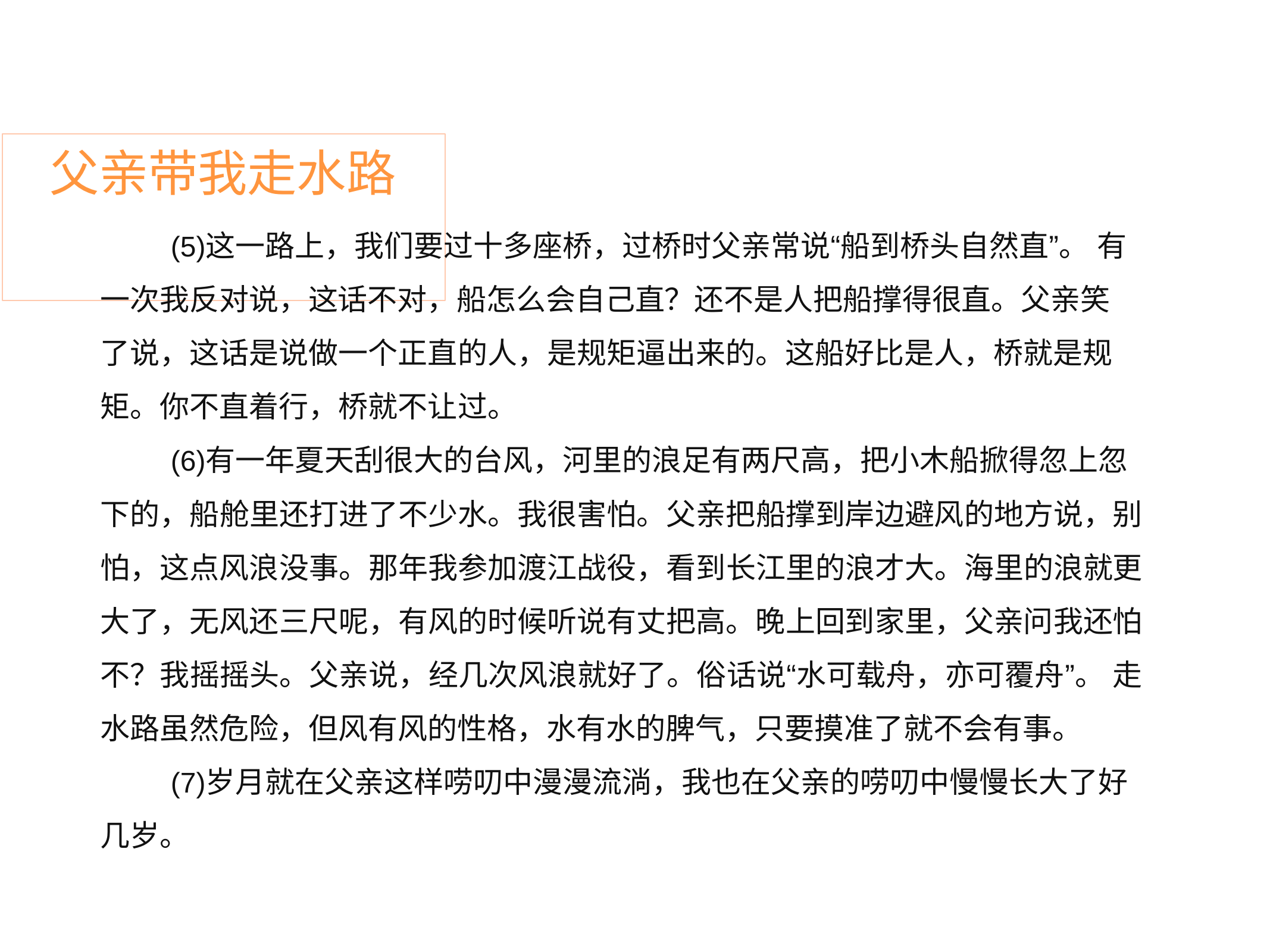

# 父亲带我走水路
这一路上，我们要过十多座桥，过桥时父亲常说“船到桥头自然直”。 有一次我反对说，这话不对，船怎么会自己直？还不是人把船撑得很直。父亲笑 了说，这话是说做一个正直的人，是规矩逼出来的。这船好比是人，桥就是规 矩。你不直着行，桥就不让过。
有一年夏天刮很大的台风，河里的浪足有两尺高，把小木船掀得忽上忽
下的，船舱里还打进了不少水。我很害怕。父亲把船撑到岸边避风的地方说，别 怕，这点风浪没事。那年我参加渡江战役，看到长江里的浪才大。海里的浪就更 大了，无风还三尺呢，有风的时候听说有丈把高。晚上回到家里，父亲问我还怕 不？我摇摇头。父亲说，经几次风浪就好了。俗话说“水可载舟，亦可覆舟”。 走水路虽然危险，但风有风的性格，水有水的脾气，只要摸准了就不会有事。
岁月就在父亲这样唠叨中漫漫流淌，我也在父亲的唠叨中慢慢长大了好 几岁。